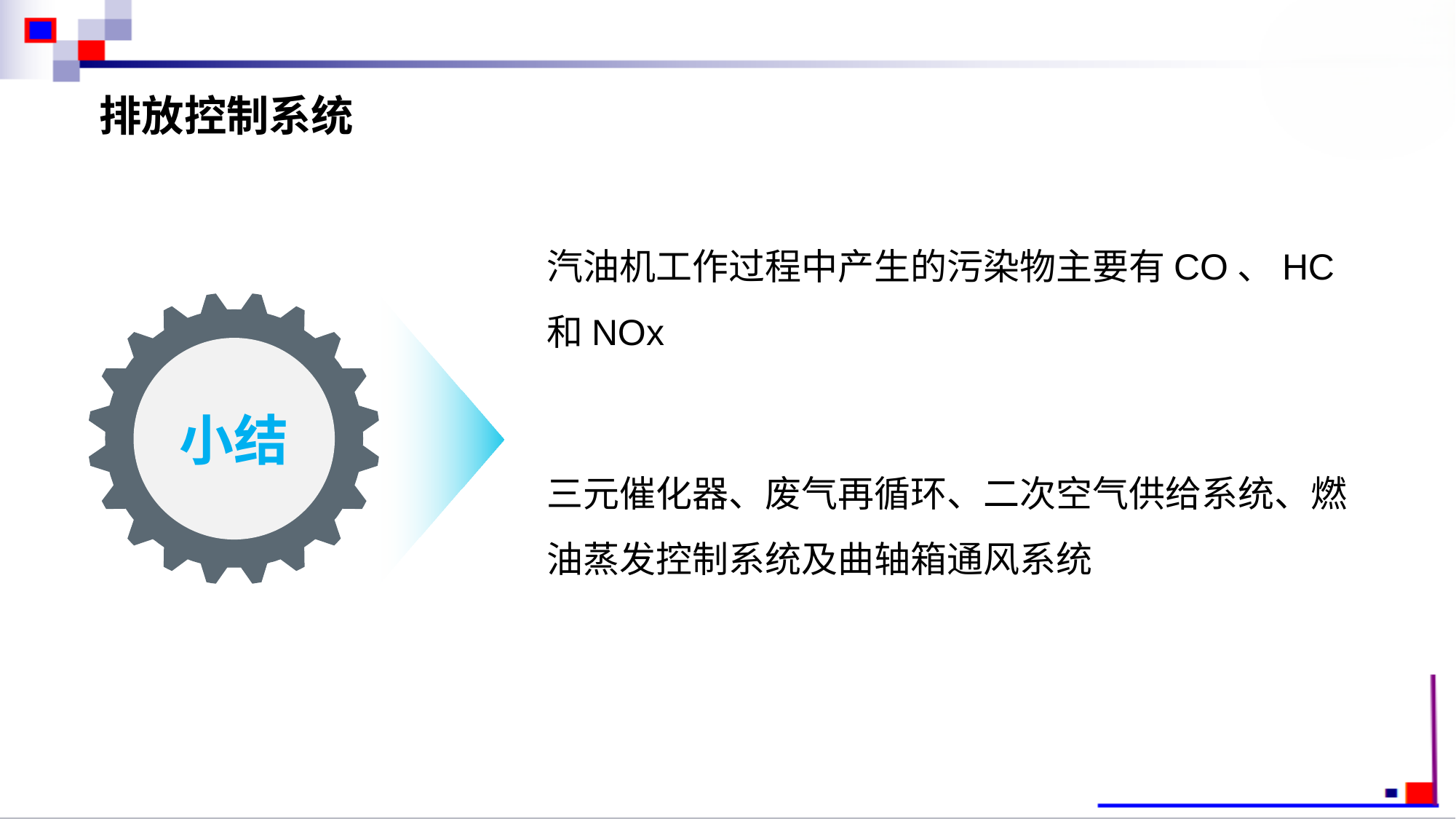

排放控制系统
汽油机工作过程中产生的污染物主要有CO、HC和NOx

小结

三元催化器、废气再循环、二次空气供给系统、燃油蒸发控制系统及曲轴箱通风系统